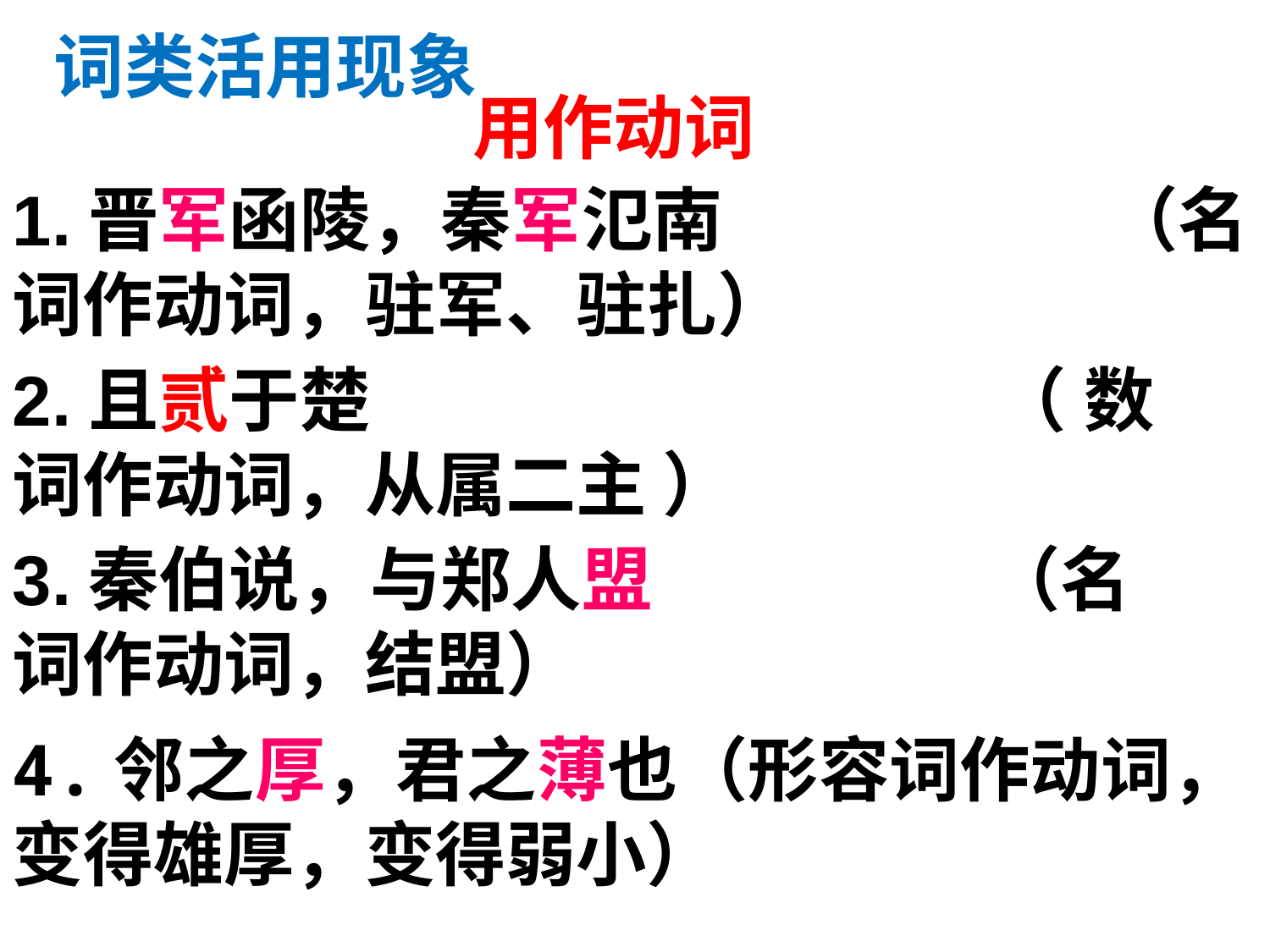

词类活用现象
用作动词
1.晋军函陵，秦军氾南                        （名词作动词，驻军、驻扎）
2.且贰于楚                                       （ 数词作动词，从属二主 ）
3.秦伯说，与郑人盟                     （名词作动词，结盟）
4.邻之厚，君之薄也（形容词作动词，变得雄厚，变得弱小）